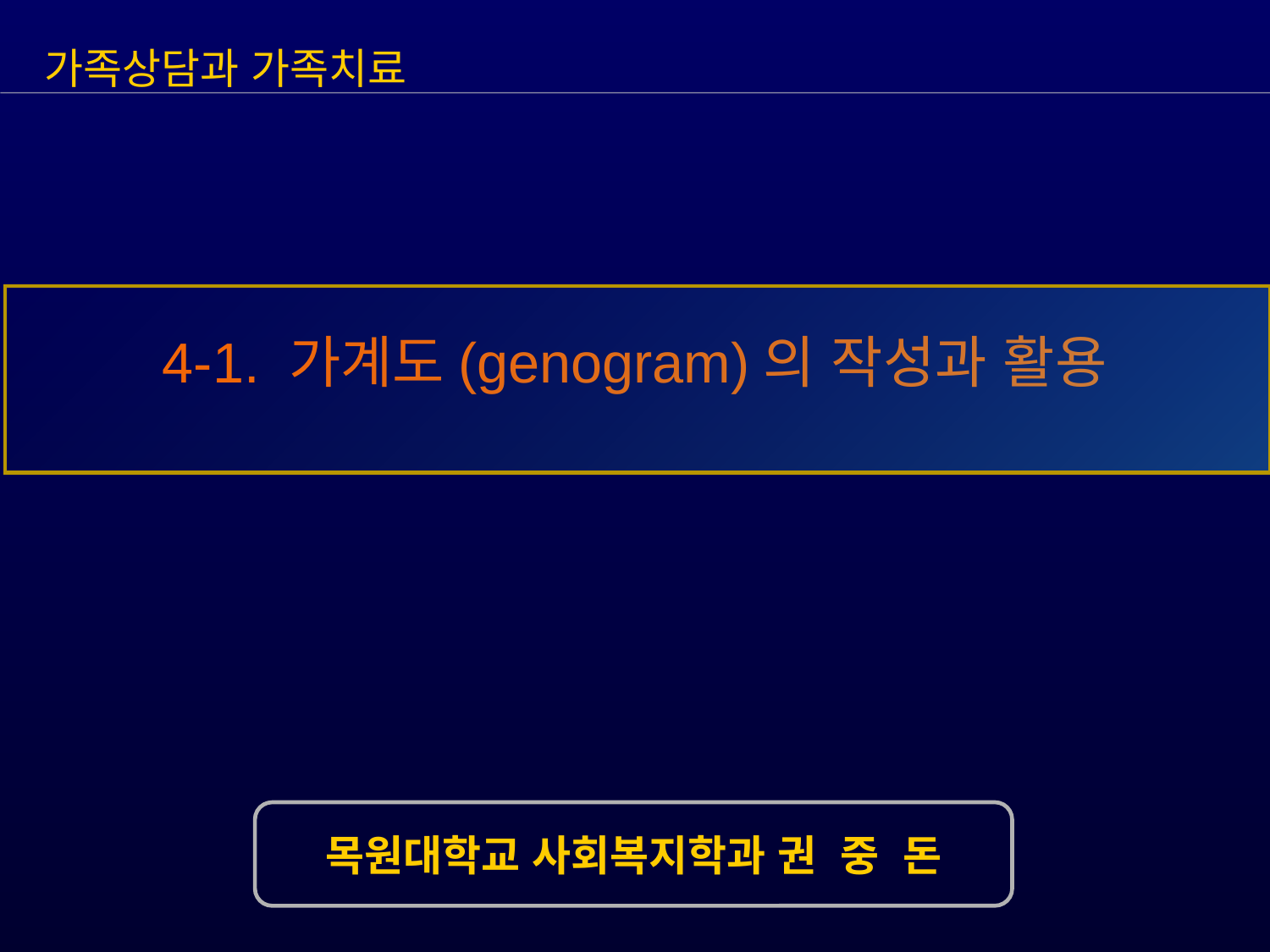

가족상담과 가족치료

4-1. 가계도(genogram)의 작성과 활용
목원대학교 사회복지학과 권  중  돈